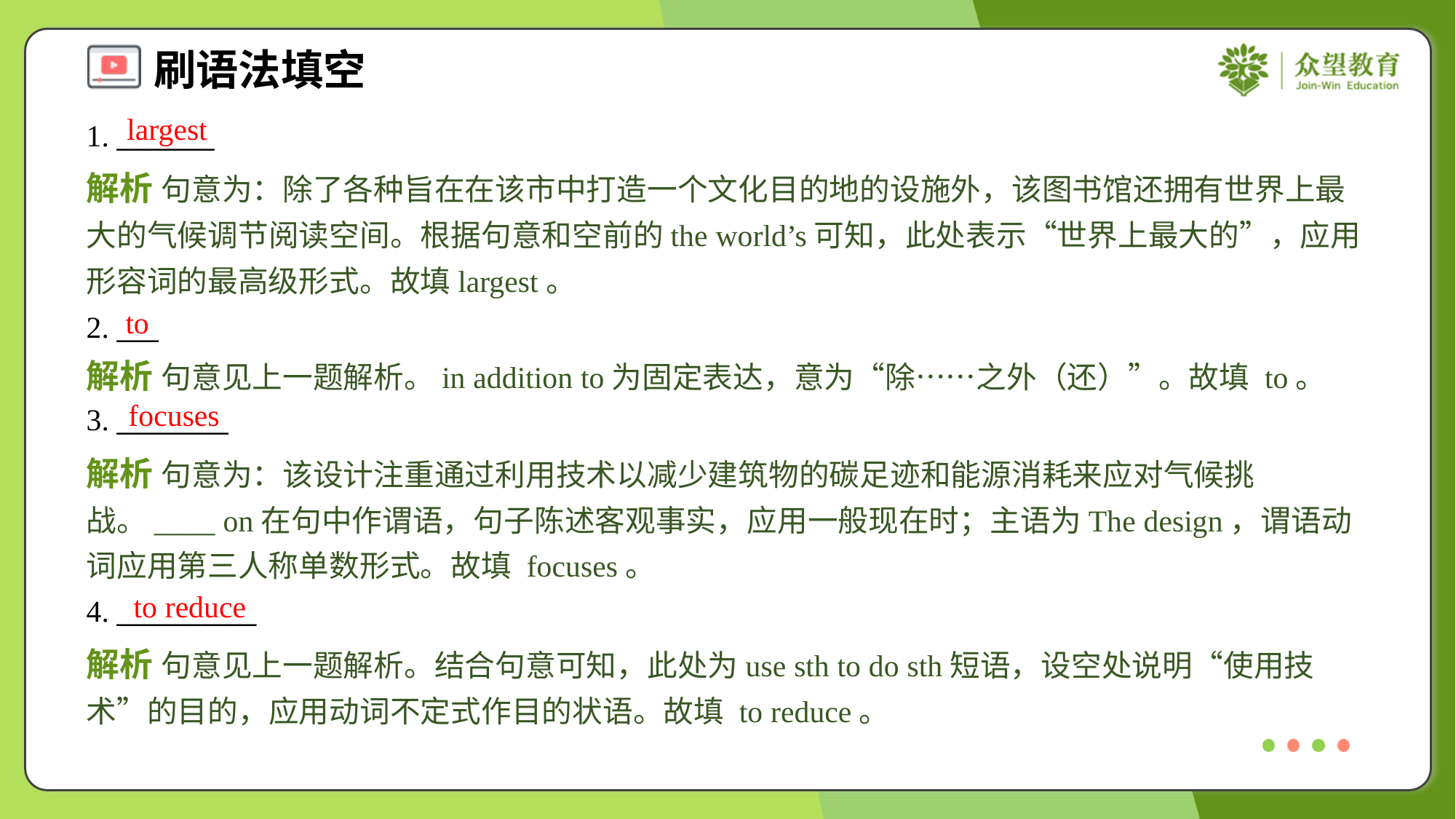

largest
1. _______
解析 句意为：除了各种旨在在该市中打造一个文化目的地的设施外，该图书馆还拥有世界上最大的气候调节阅读空间。根据句意和空前的the world’s可知，此处表示“世界上最大的”，应用形容词的最高级形式。故填largest。
to
2. ___
解析 句意见上一题解析。in addition to为固定表达，意为“除……之外（还）”。故填 to。
focuses
3. ________
解析 句意为：该设计注重通过利用技术以减少建筑物的碳足迹和能源消耗来应对气候挑战。____ on在句中作谓语，句子陈述客观事实，应用一般现在时；主语为The design，谓语动词应用第三人称单数形式。故填 focuses。
to reduce
4. __________
解析 句意见上一题解析。结合句意可知，此处为use sth to do sth短语，设空处说明“使用技术”的目的，应用动词不定式作目的状语。故填 to reduce。